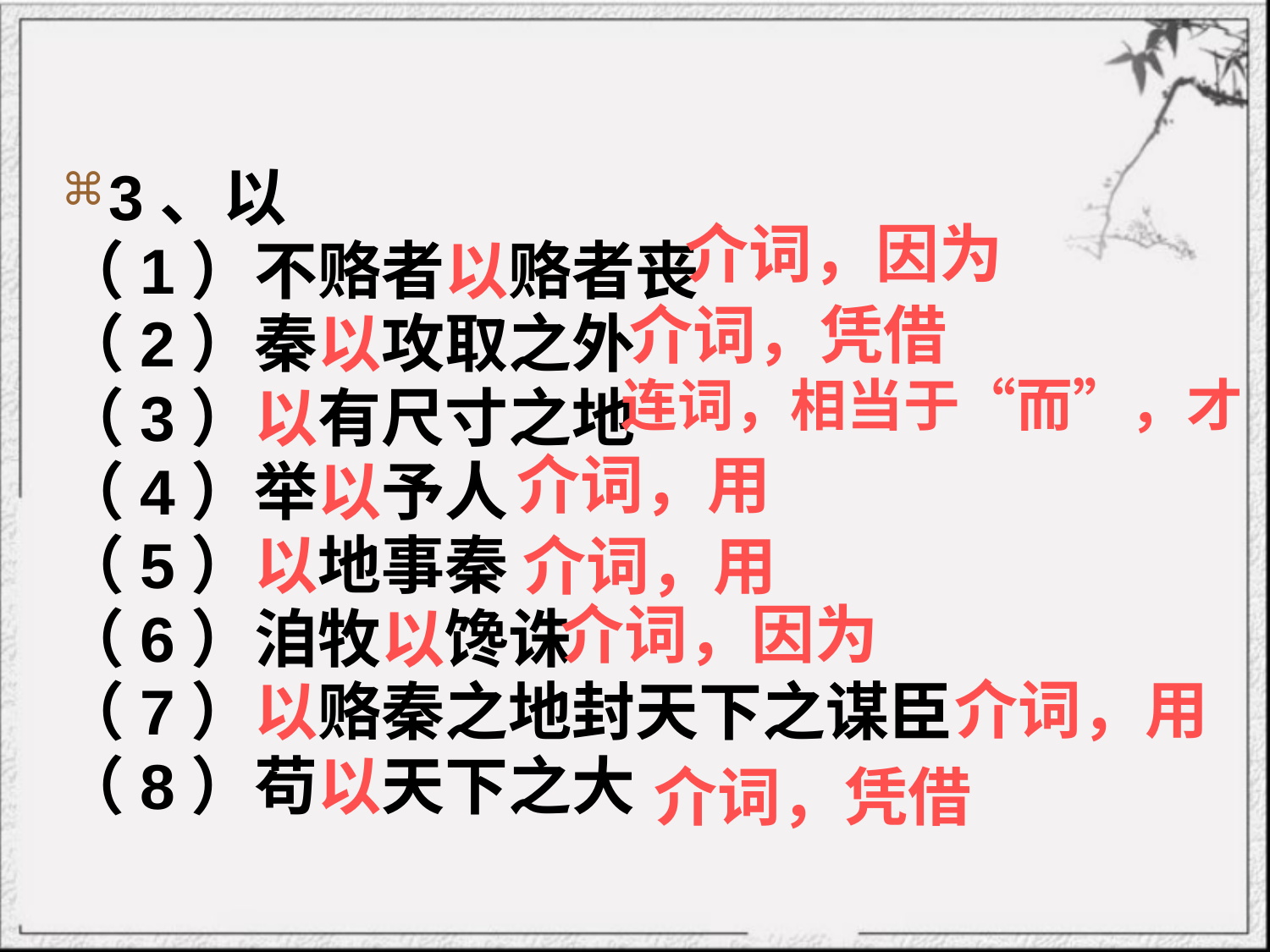

# 3、以
（1）不赂者以赂者丧
（2）秦以攻取之外
（3）以有尺寸之地
（4）举以予人
（5）以地事秦
（6）洎牧以馋诛
（7）以赂秦之地封天下之谋臣
（8）苟以天下之大
介词，因为
介词，凭借
连词，相当于“而”，才
介词，用
介词，用
介词，因为
介词，用
介词，凭借